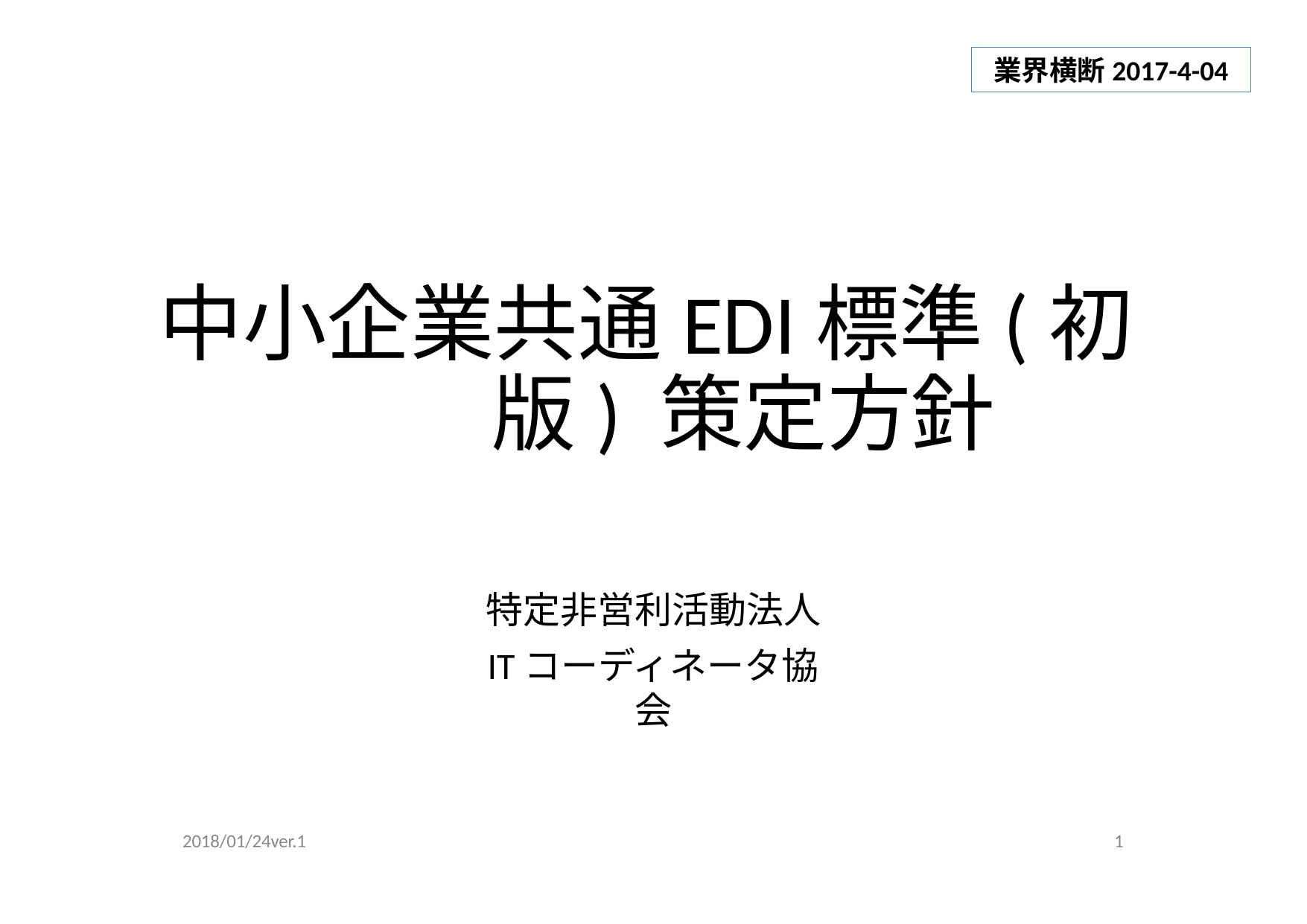

業界横断2017-4-04
# 中⼩企業共通EDI標準(初版) 策定⽅針
特定⾮営利活動法⼈
ITコーディネータ協会
2018/01/24ver.1
1